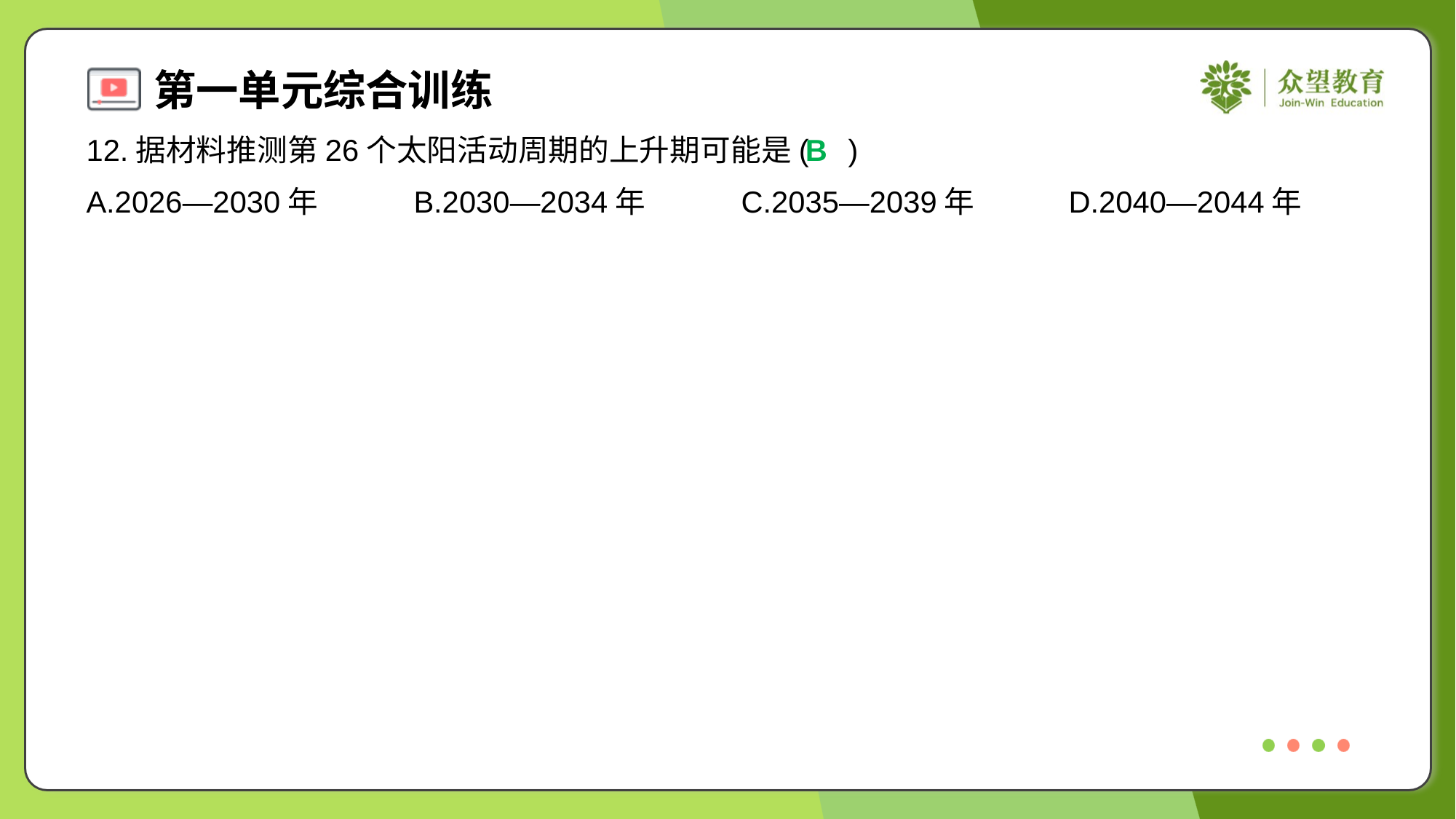

12.据材料推测第26个太阳活动周期的上升期可能是(     )
B
A.2026—2030年	B.2030—2034年	C.2035—2039年	D.2040—2044年